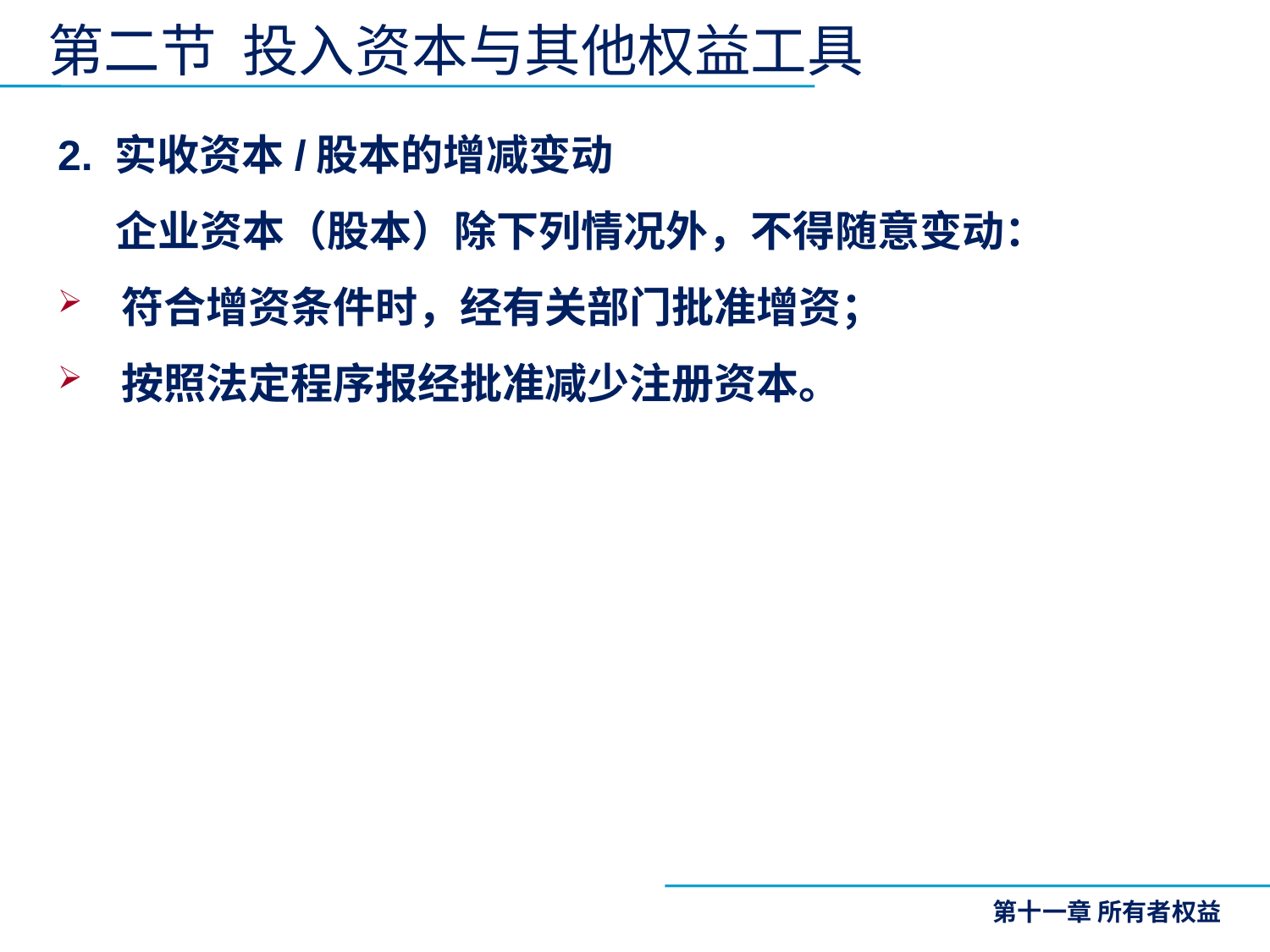

# 第二节  投入资本与其他权益工具
2. 实收资本/股本的增减变动
     企业资本（股本）除下列情况外，不得随意变动：
符合增资条件时，经有关部门批准增资；
按照法定程序报经批准减少注册资本。